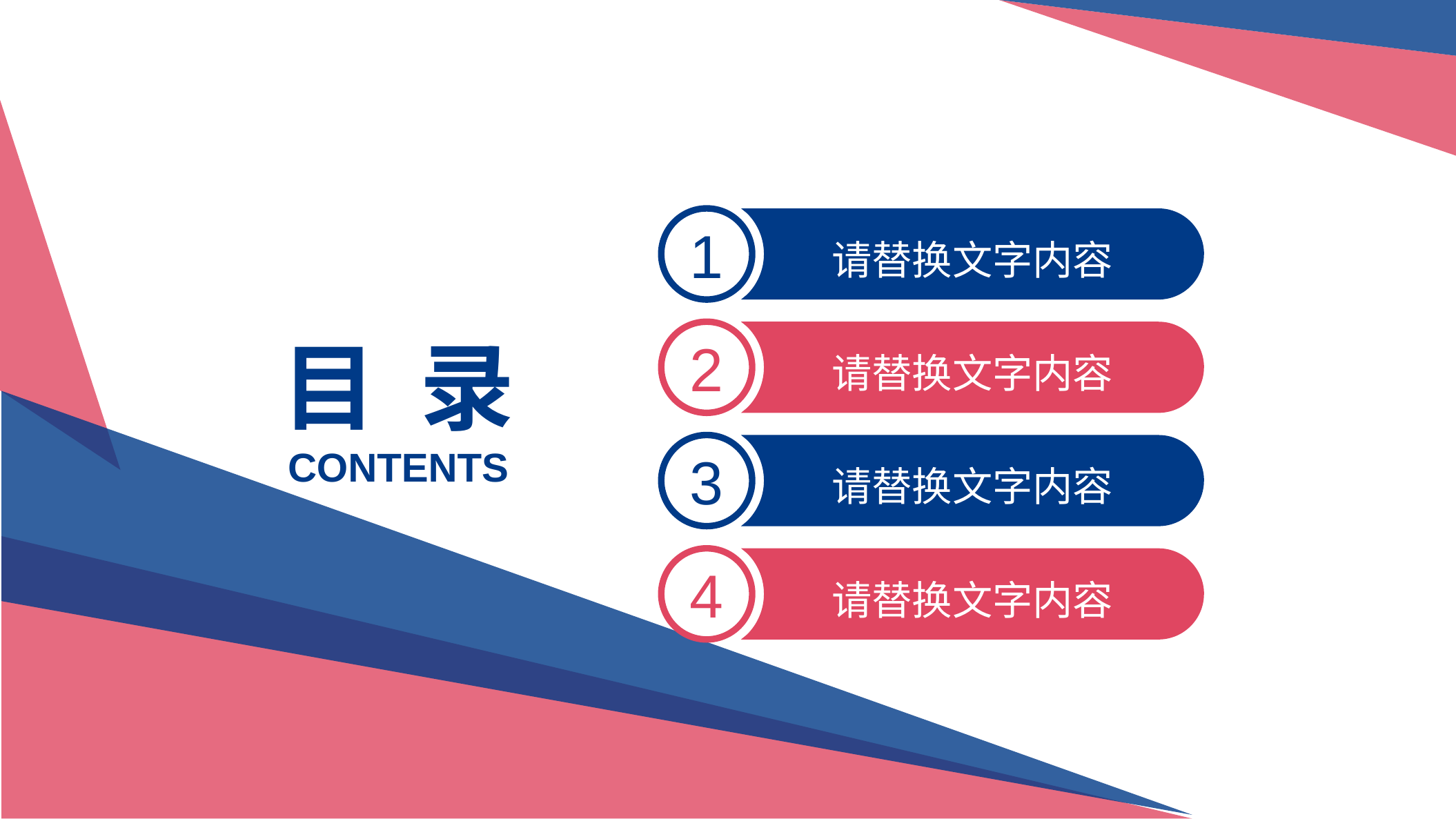

1
请替换文字内容
2
请替换文字内容
目  录

3
请替换文字内容
CONTENTS

4
请替换文字内容